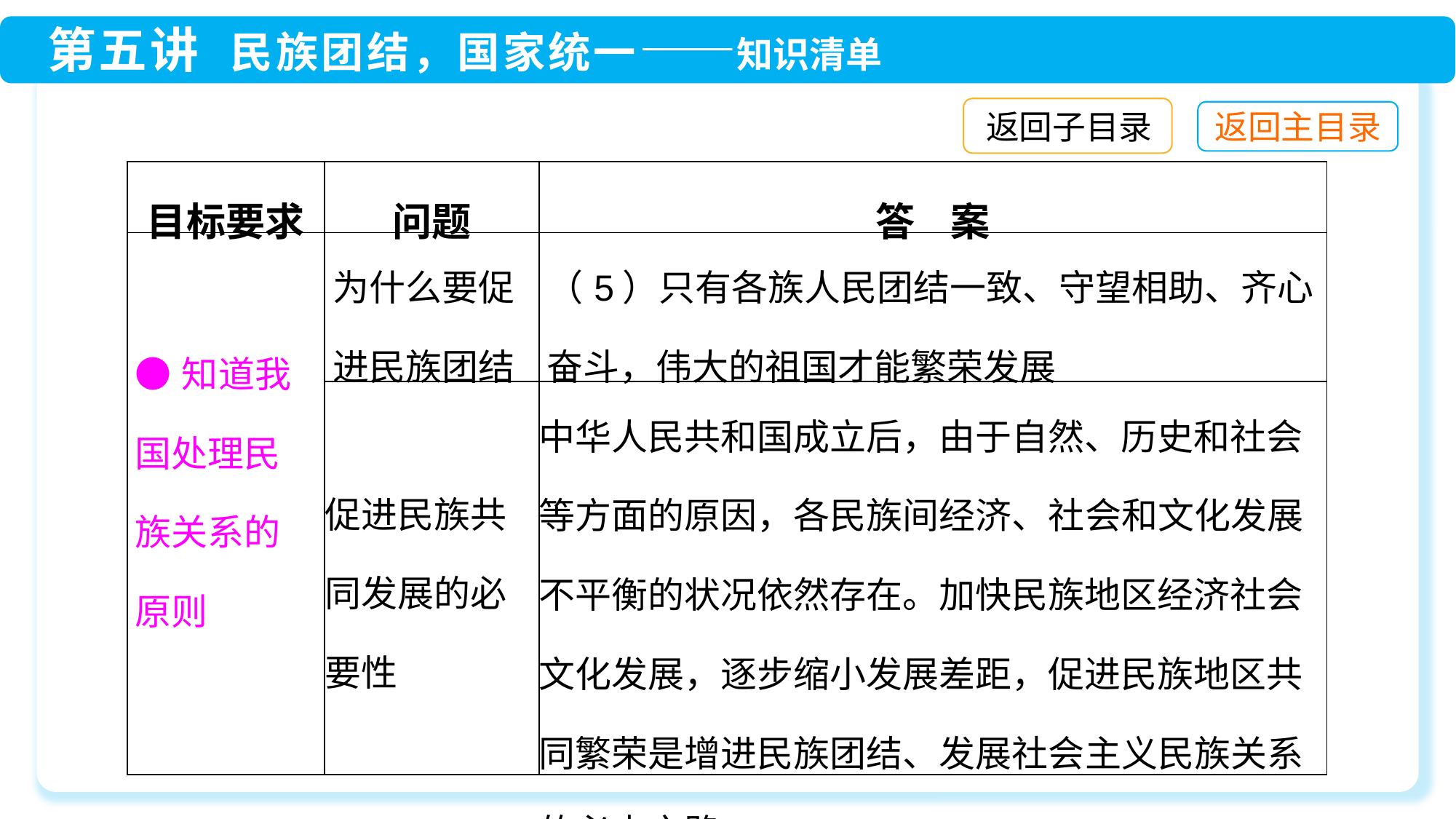

返回子目录
| 目标要求 | 问题 | 答 案 |
| --- | --- | --- |
| ●知道我国处理民族关系的原则 | 为什么要促进民族团结 | （5）只有各族人民团结一致、守望相助、齐心奋斗，伟大的祖国才能繁荣发展 |
|  | 促进民族共同发展的必要性 | 中华人民共和国成立后，由于自然、历史和社会等方面的原因，各民族间经济、社会和文化发展不平衡的状况依然存在。加快民族地区经济社会文化发展，逐步缩小发展差距，促进民族地区共同繁荣是增进民族团结、发展社会主义民族关系的必由之路 |